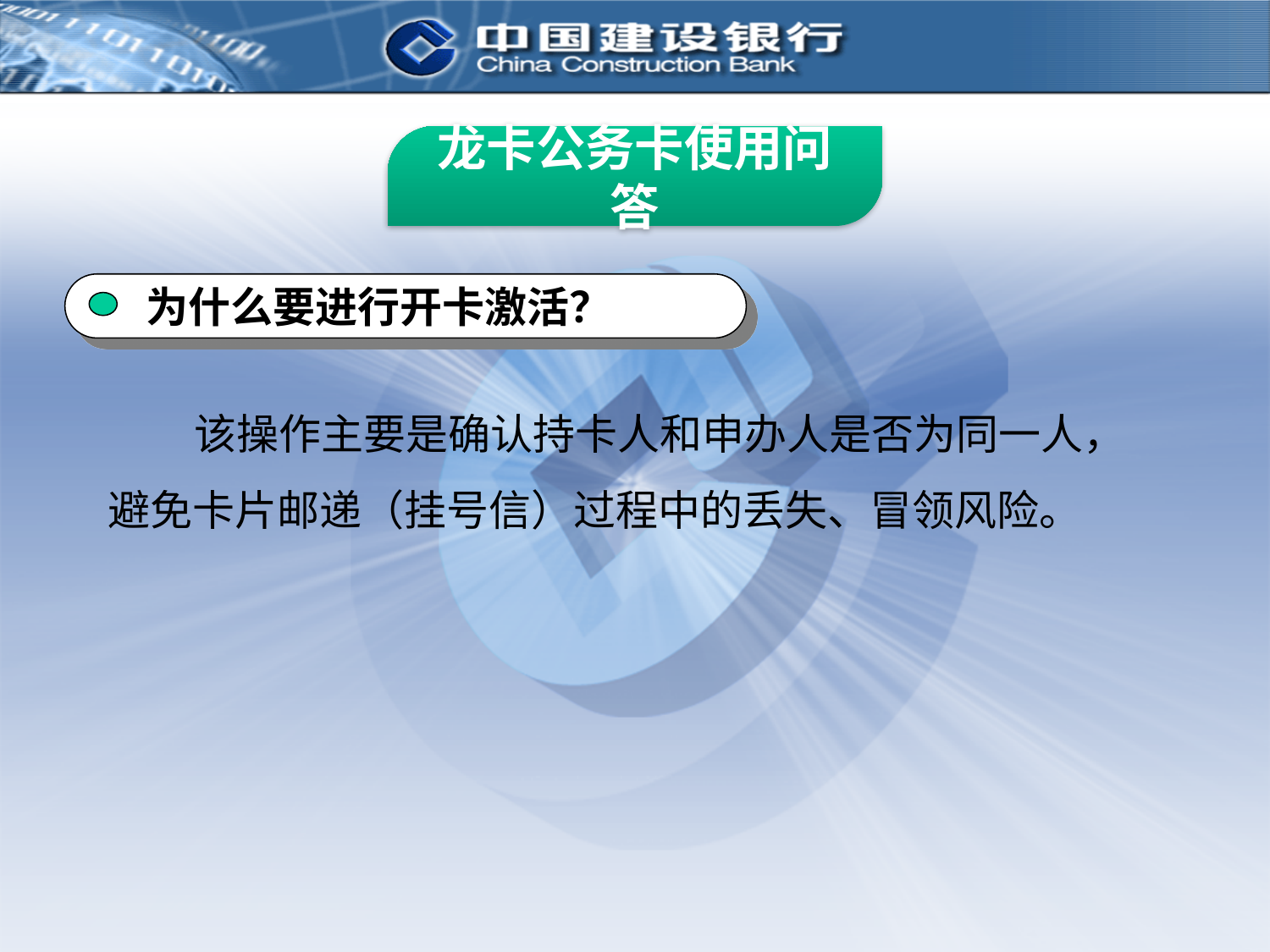

龙卡公务卡使用问答

为什么要进行开卡激活？

该操作主要是确认持卡人和申办人是否为同一人，避免卡片邮递（挂号信）过程中的丢失、冒领风险。